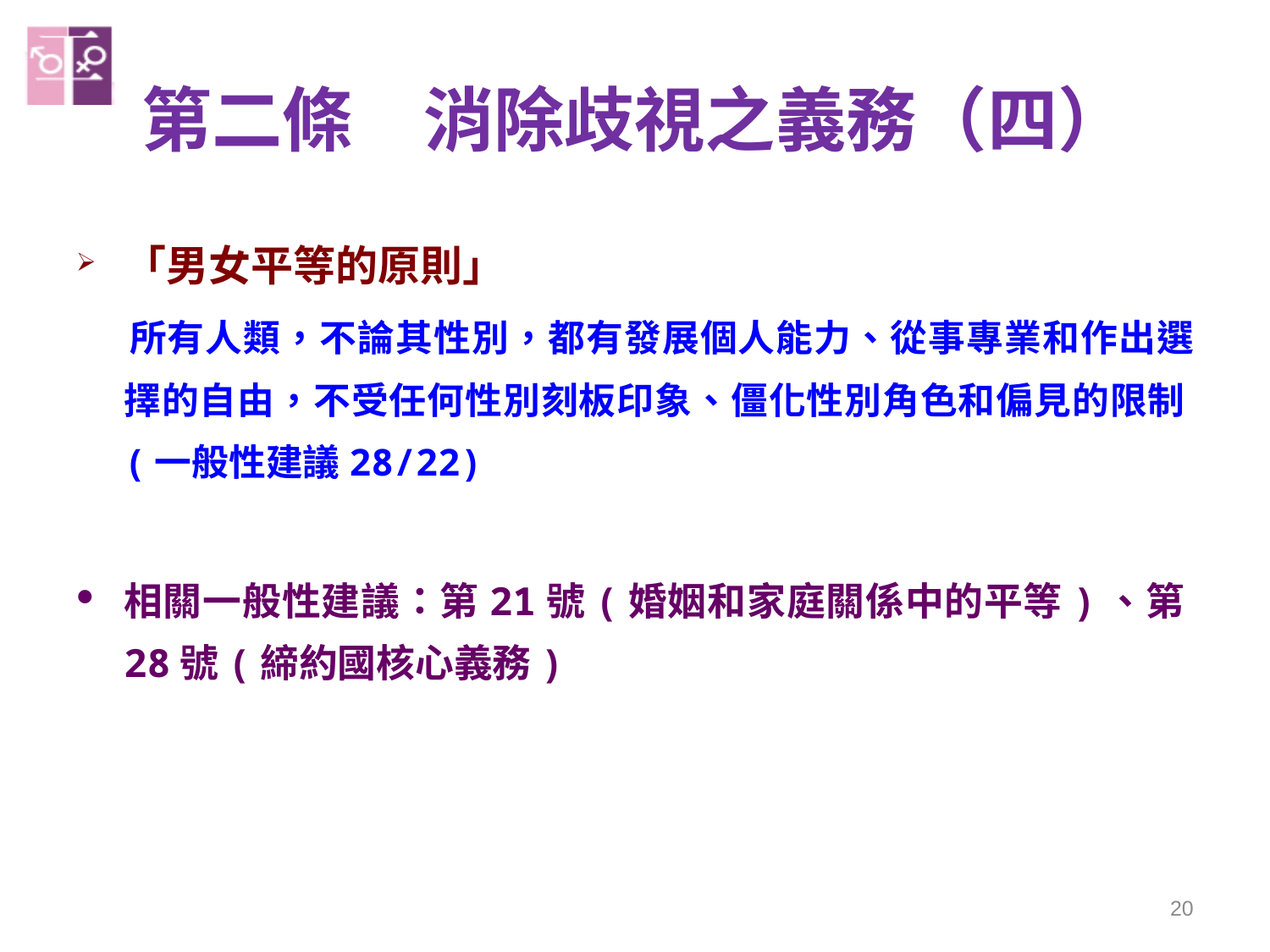

# 第二條　消除歧視之義務（四）
「男女平等的原則」
    所有人類，不論其性別，都有發展個人能力、從事專業和作出選擇的自由，不受任何性別刻板印象、僵化性別角色和偏見的限制(一般性建議28/22)

相關一般性建議：第21號(婚姻和家庭關係中的平等)、第28號(締約國核心義務)

20